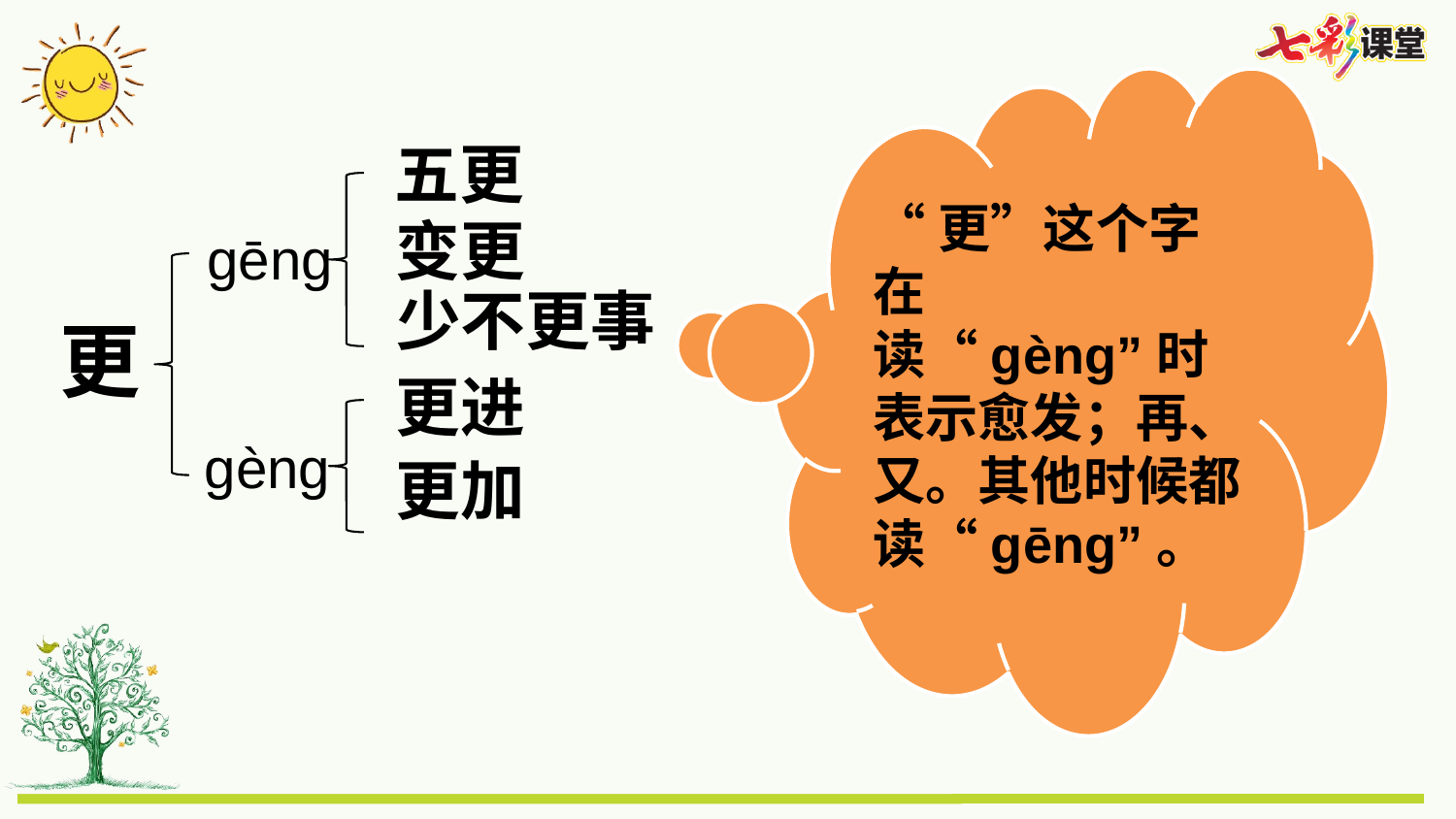

“更”这个字在读“gèng”时表示愈发；再、又。其他时候都读“gēng”。
五更

变更
gēng

少不更事
更
更进

gèng
更加